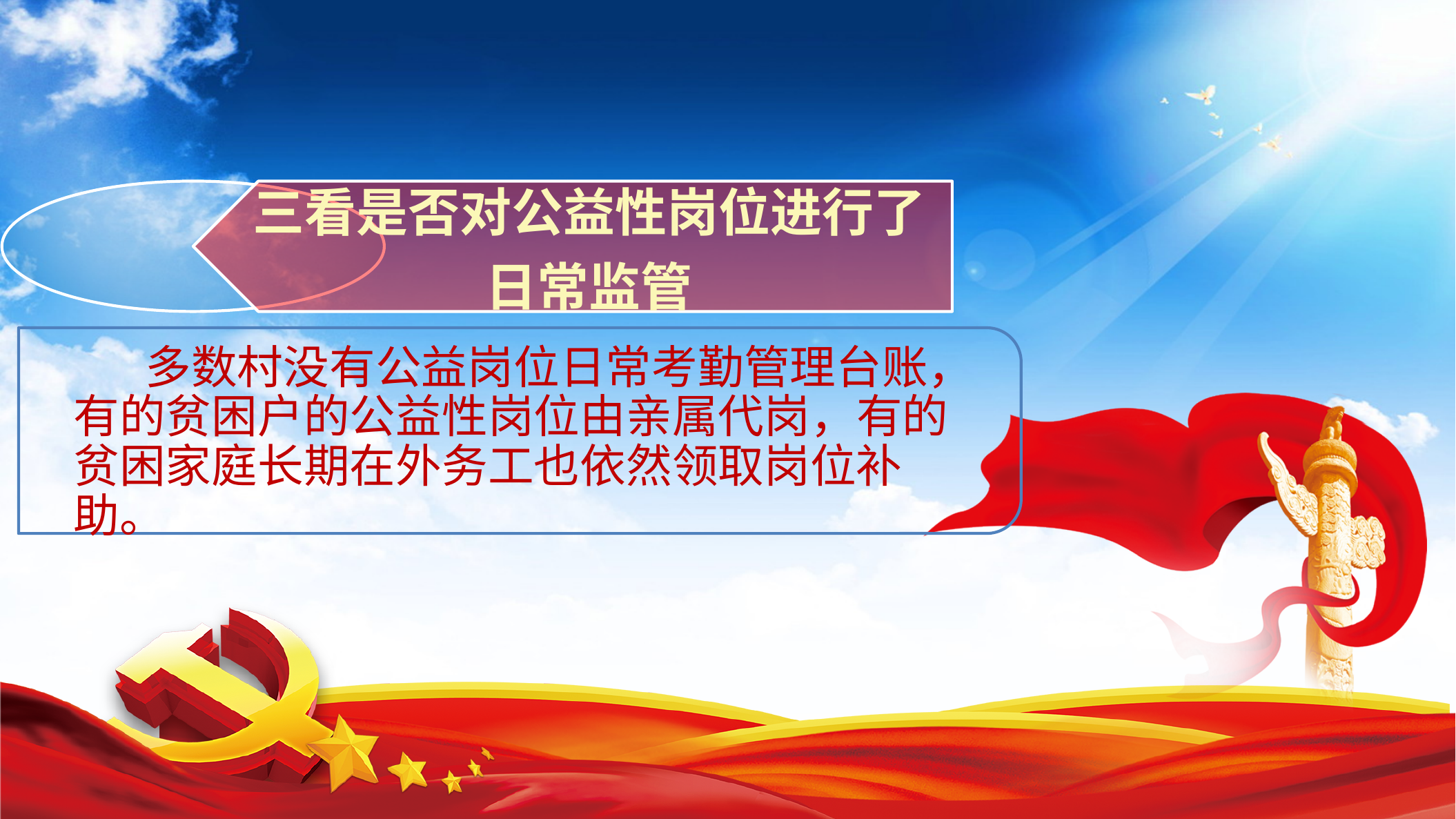

三看是否对公益性岗位进行了日常监管

         多数村没有公益岗位日常考勤管理台账，有的贫困户的公益性岗位由亲属代岗，有的贫困家庭长期在外务工也依然领取岗位补助。